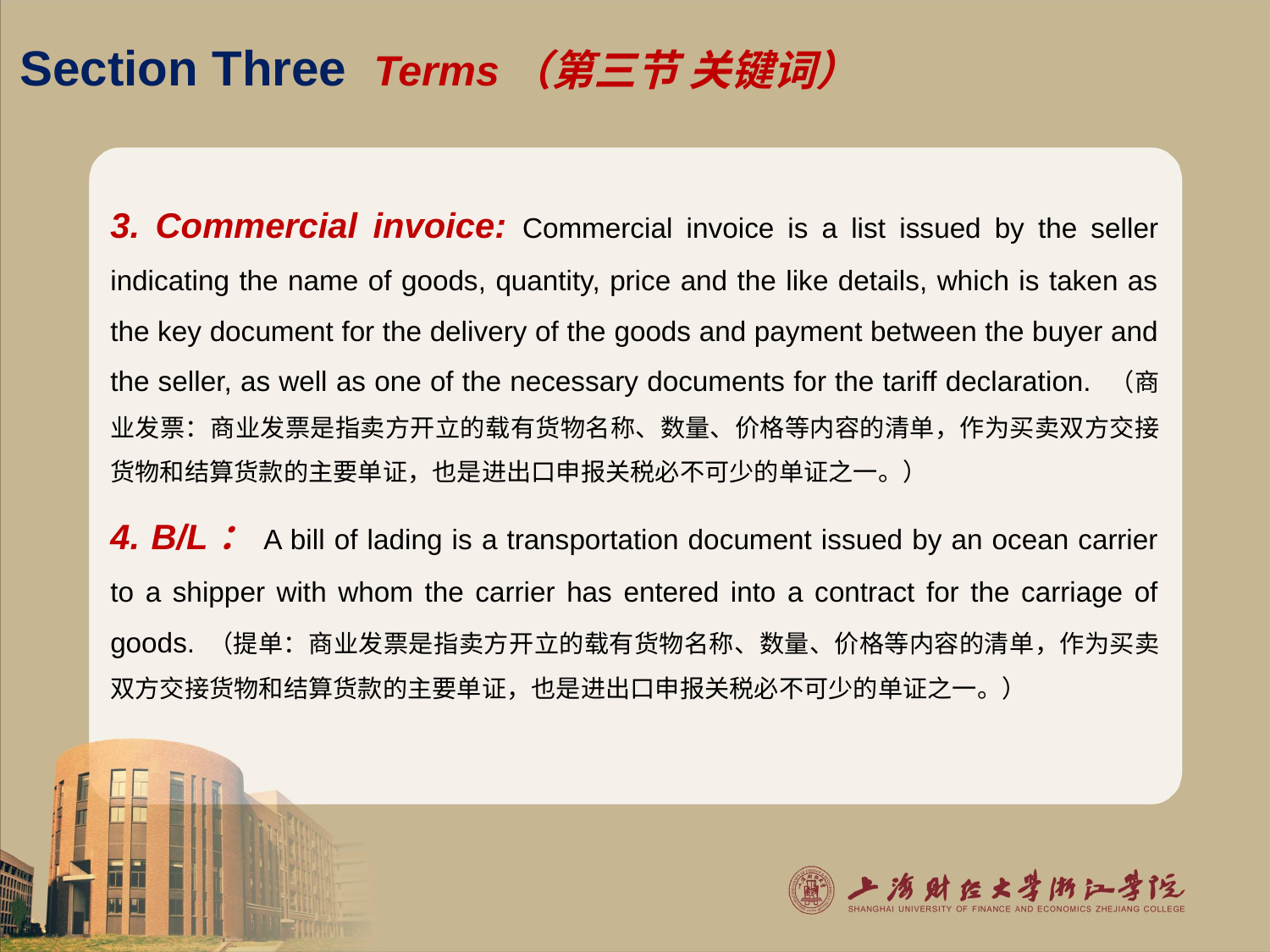

# Section Three  Terms（第三节 关键词）
3. Commercial invoice: Commercial invoice is a list issued by the seller indicating the name of goods, quantity, price and the like details, which is taken as the key document for the delivery of the goods and payment between the buyer and the seller, as well as one of the necessary documents for the tariff declaration. （商业发票：商业发票是指卖方开立的载有货物名称、数量、价格等内容的清单，作为买卖双方交接货物和结算货款的主要单证，也是进出口申报关税必不可少的单证之一。）
4. B/L：A bill of lading is a transportation document issued by an ocean carrier to a shipper with whom the carrier has entered into a contract for the carriage of goods. （提单：商业发票是指卖方开立的载有货物名称、数量、价格等内容的清单，作为买卖双方交接货物和结算货款的主要单证，也是进出口申报关税必不可少的单证之一。）